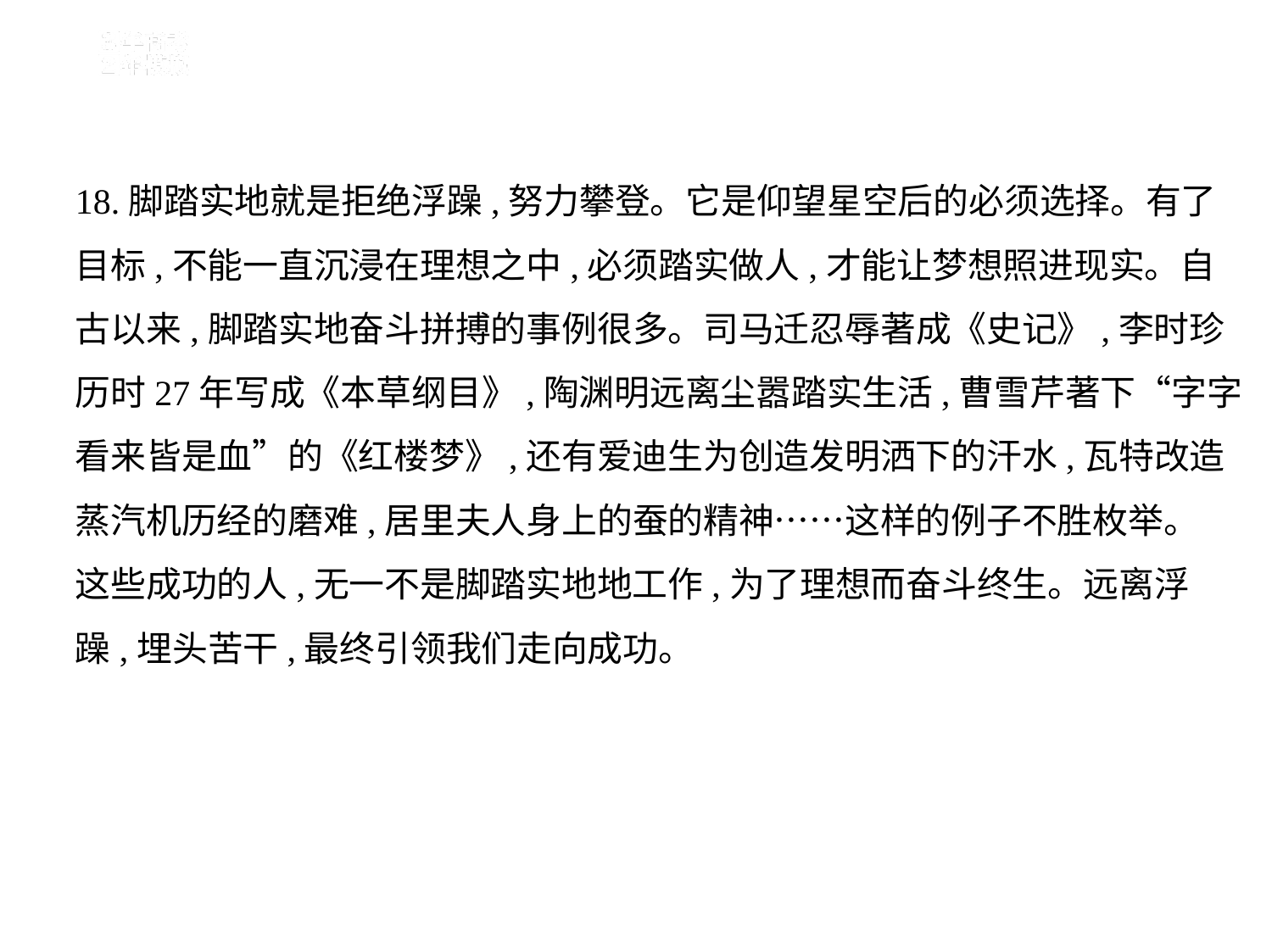

18.脚踏实地就是拒绝浮躁,努力攀登。它是仰望星空后的必须选择。有了
目标,不能一直沉浸在理想之中,必须踏实做人,才能让梦想照进现实。自
古以来,脚踏实地奋斗拼搏的事例很多。司马迁忍辱著成《史记》,李时珍
历时27年写成《本草纲目》,陶渊明远离尘嚣踏实生活,曹雪芹著下“字字
看来皆是血”的《红楼梦》,还有爱迪生为创造发明洒下的汗水,瓦特改造
蒸汽机历经的磨难,居里夫人身上的蚕的精神……这样的例子不胜枚举。
这些成功的人,无一不是脚踏实地地工作,为了理想而奋斗终生。远离浮
躁,埋头苦干,最终引领我们走向成功。